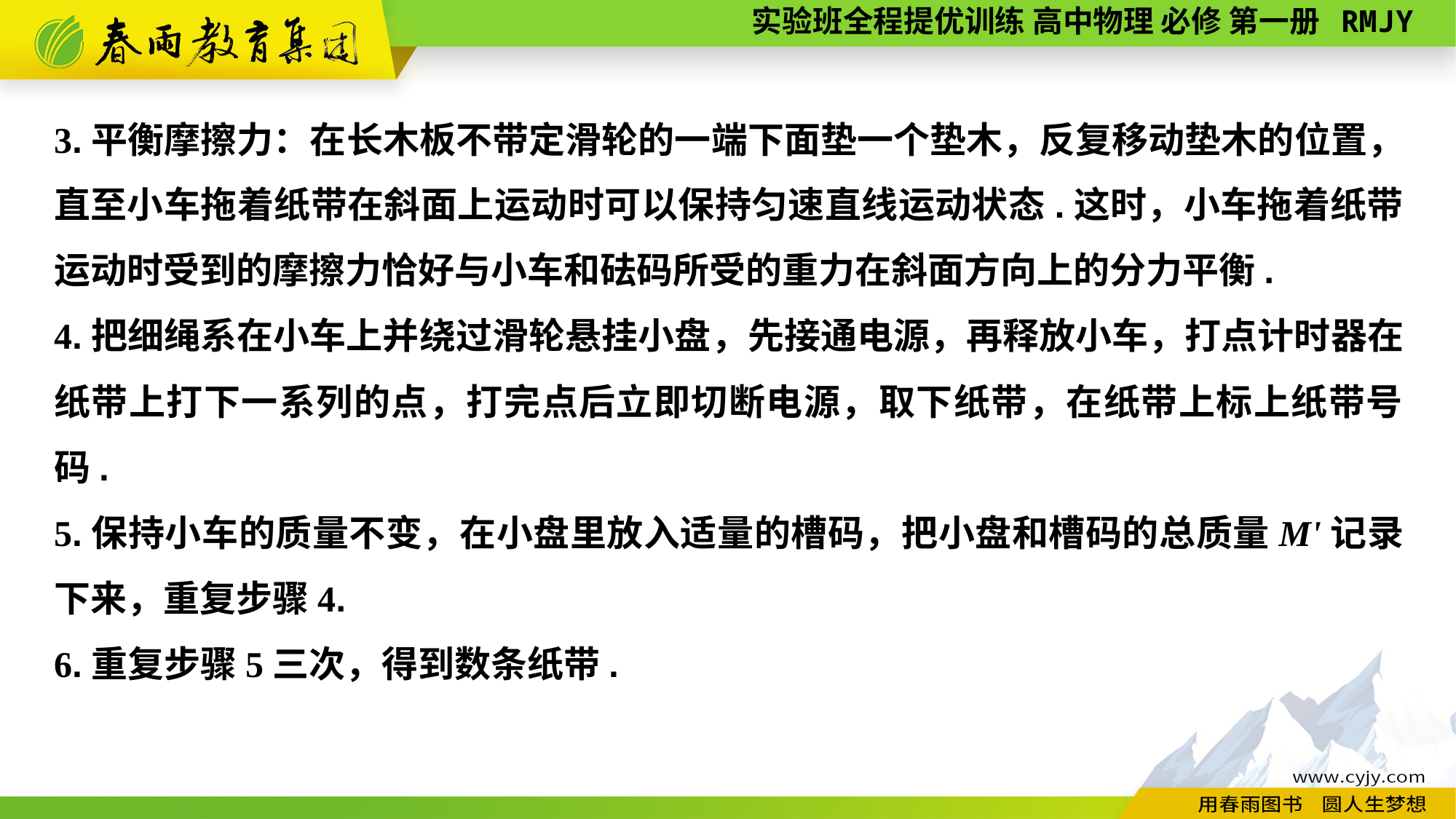

3.平衡摩擦力：在长木板不带定滑轮的一端下面垫一个垫木，反复移动垫木的位置，直至小车拖着纸带在斜面上运动时可以保持匀速直线运动状态.这时，小车拖着纸带运动时受到的摩擦力恰好与小车和砝码所受的重力在斜面方向上的分力平衡.
4.把细绳系在小车上并绕过滑轮悬挂小盘，先接通电源，再释放小车，打点计时器在纸带上打下一系列的点，打完点后立即切断电源，取下纸带，在纸带上标上纸带号码.
5.保持小车的质量不变，在小盘里放入适量的槽码，把小盘和槽码的总质量M'记录下来，重复步骤4.
6.重复步骤5三次，得到数条纸带.